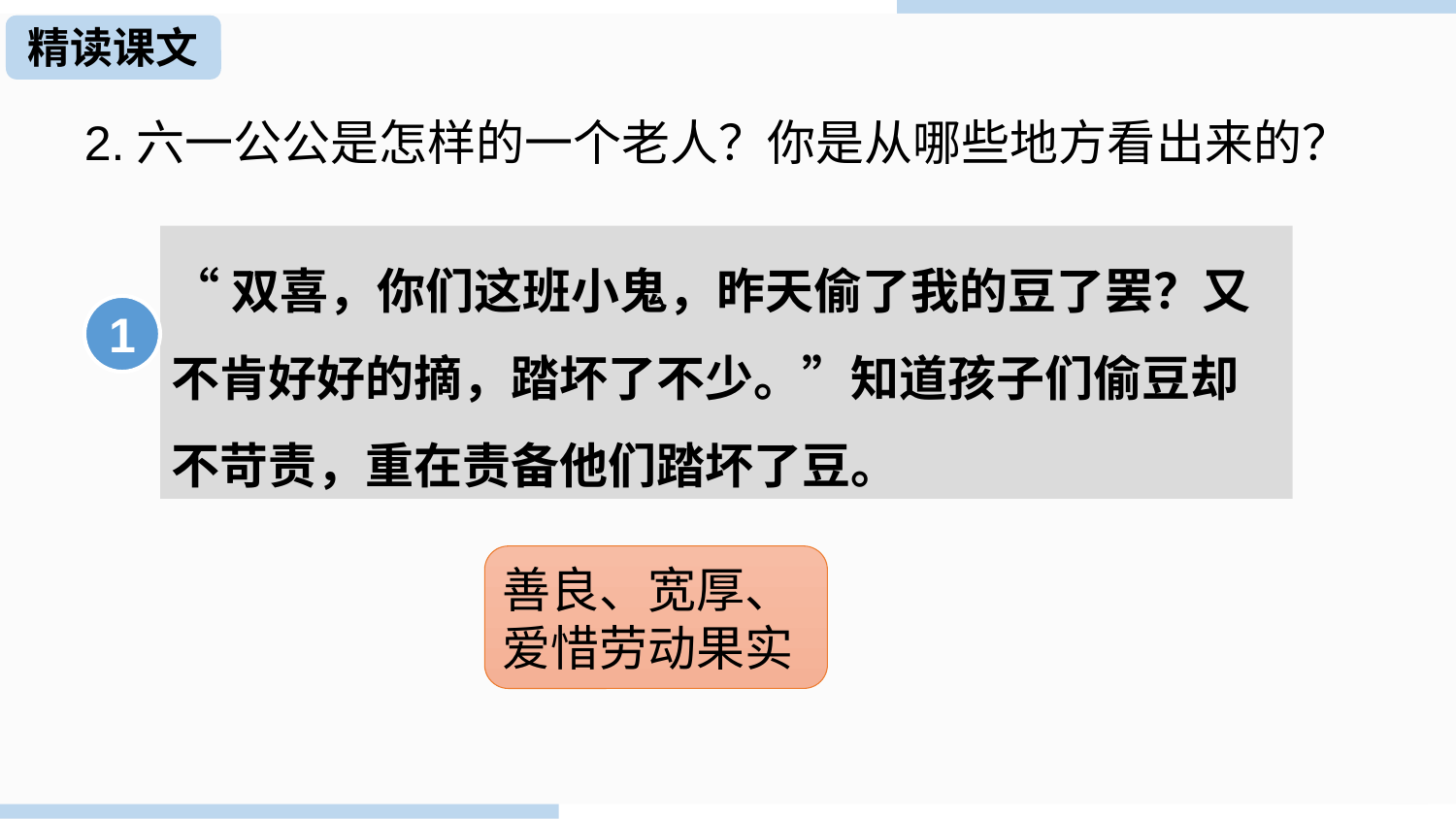

精读课文
精读课文
2.六一公公是怎样的一个老人？你是从哪些地方看出来的？
“双喜，你们这班小鬼，昨天偷了我的豆了罢？又不肯好好的摘，踏坏了不少。”知道孩子们偷豆却不苛责，重在责备他们踏坏了豆。
1
善良、宽厚、爱惜劳动果实